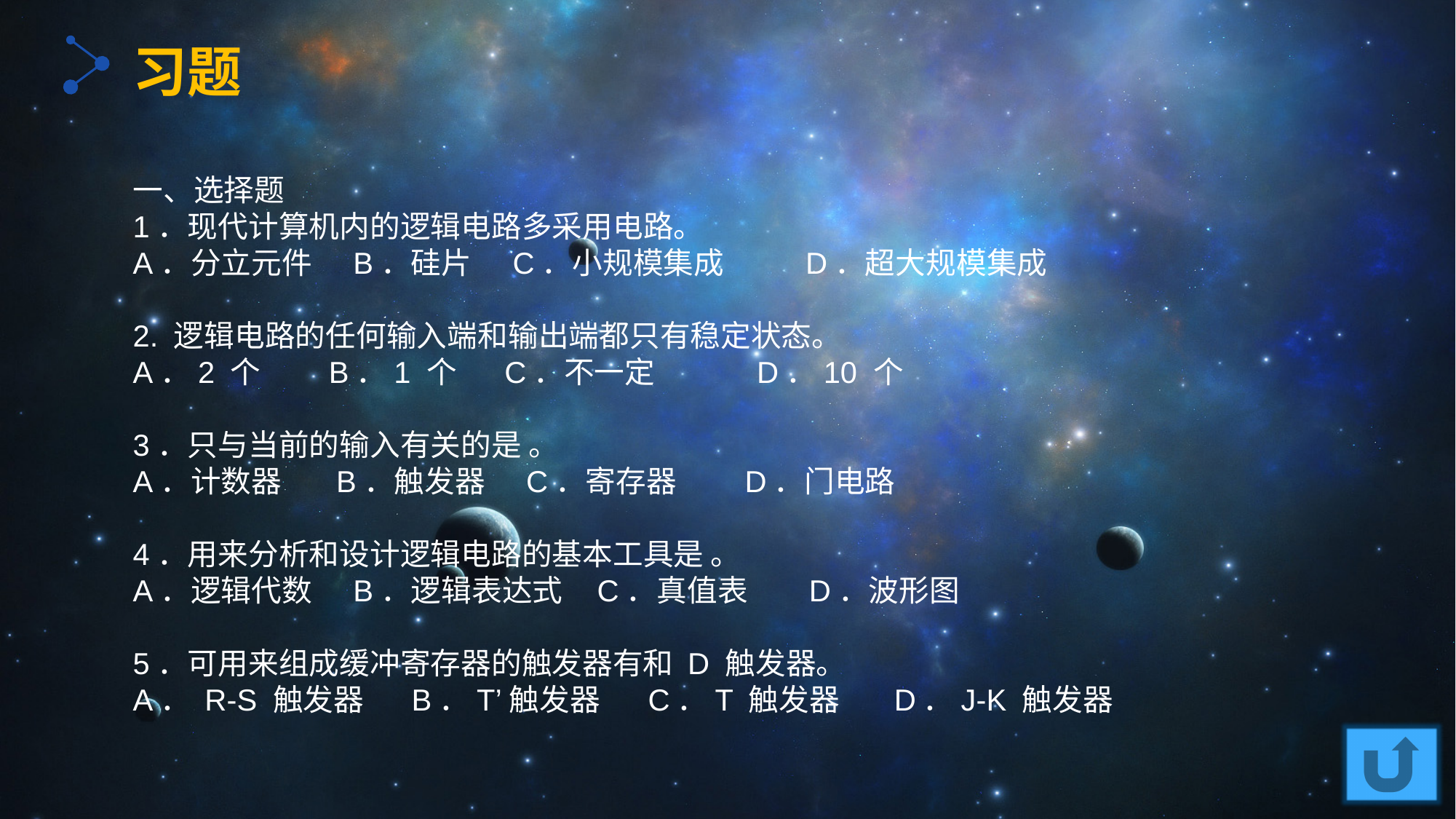

习题

一、选择题
1．现代计算机内的逻辑电路多采用电路。
A．分立元件     B．硅片     C．小规模集成           D．超大规模集成

2. 逻辑电路的任何输入端和输出端都只有稳定状态。
A．2 个         B．1 个      C．不一定              D．10 个

3．只与当前的输入有关的是 。
A．计数器       B．触发器     C．寄存器         D．门电路

4．用来分析和设计逻辑电路的基本工具是 。
A．逻辑代数     B．逻辑表达式    C．真值表        D．波形图

5．可用来组成缓冲寄存器的触发器有和 D 触发器。
A． R-S 触发器      B．T’触发器      C．T 触发器       D．J-K 触发器